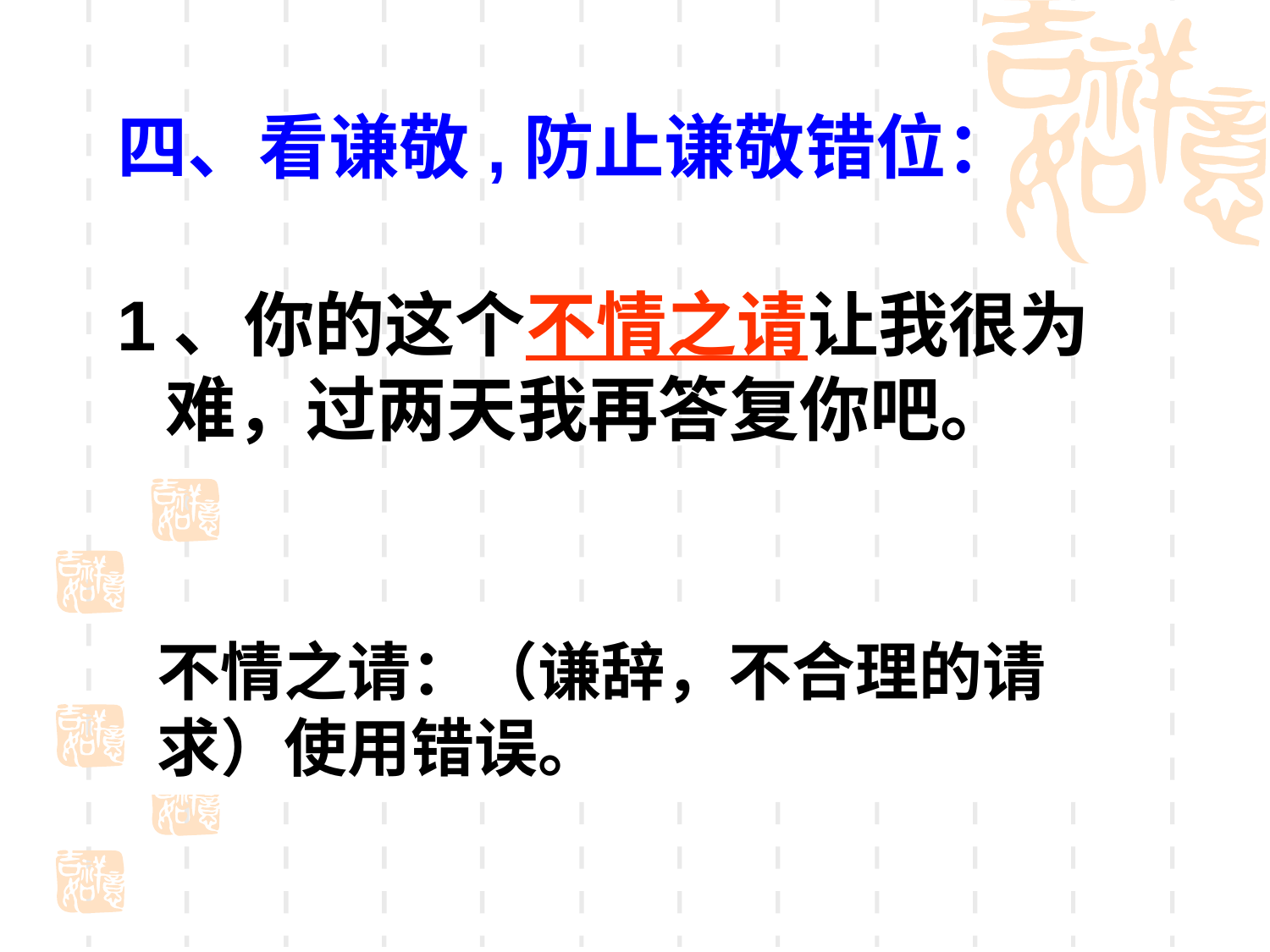

四、看谦敬,防止谦敬错位：

1、你的这个不情之请让我很为难，过两天我再答复你吧。
不情之请：（谦辞，不合理的请求）使用错误。